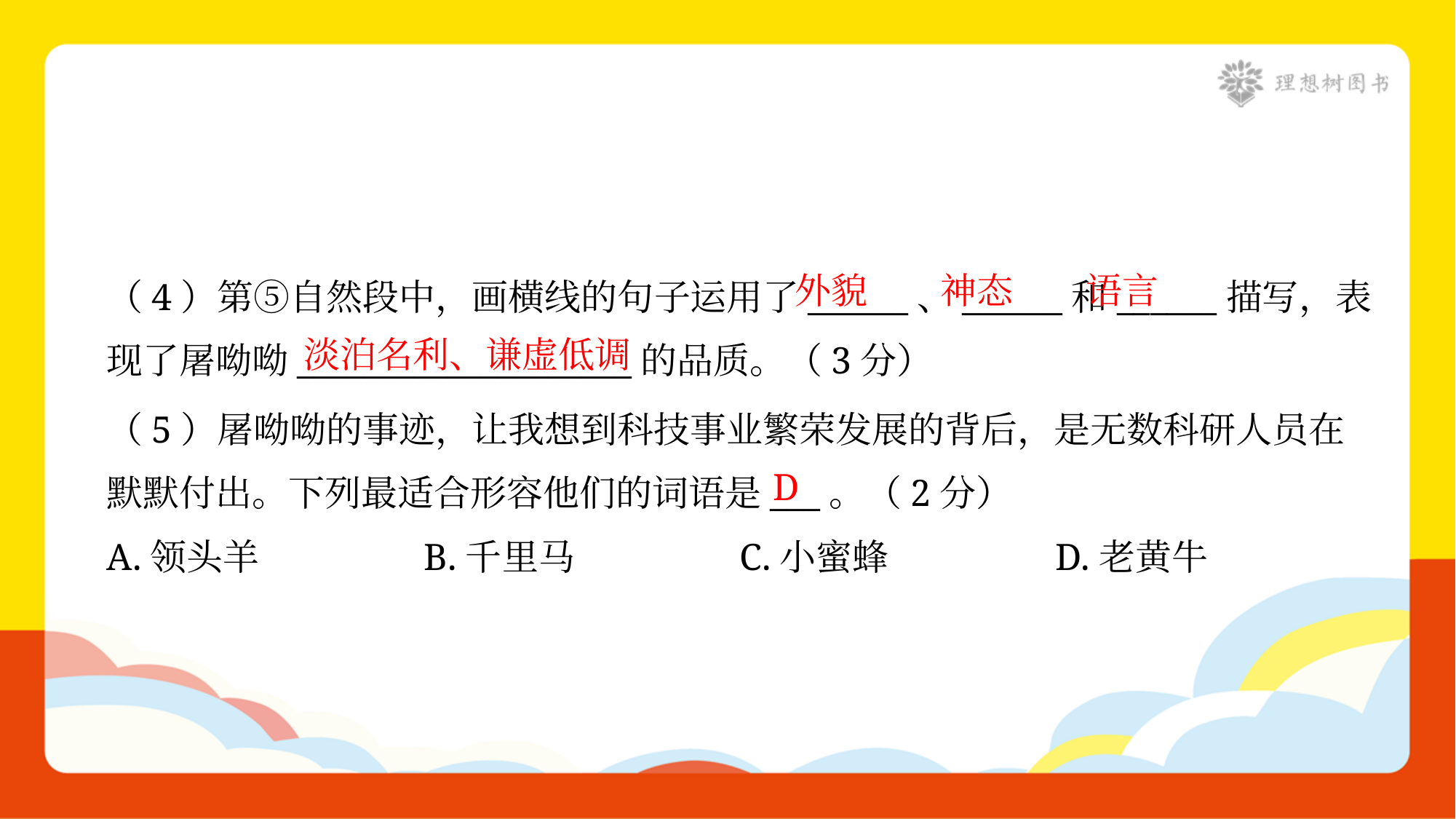

外貌
神态
语言
（4）第⑤自然段中，画横线的句子运用了______、______和______描写，表
现了屠呦呦____________________的品质。（3分）
淡泊名利、谦虚低调
（5）屠呦呦的事迹，让我想到科技事业繁荣发展的背后，是无数科研人员在
默默付出。下列最适合形容他们的词语是___。（2分）
D
A.领头羊	B.千里马	C.小蜜蜂	D.老黄牛